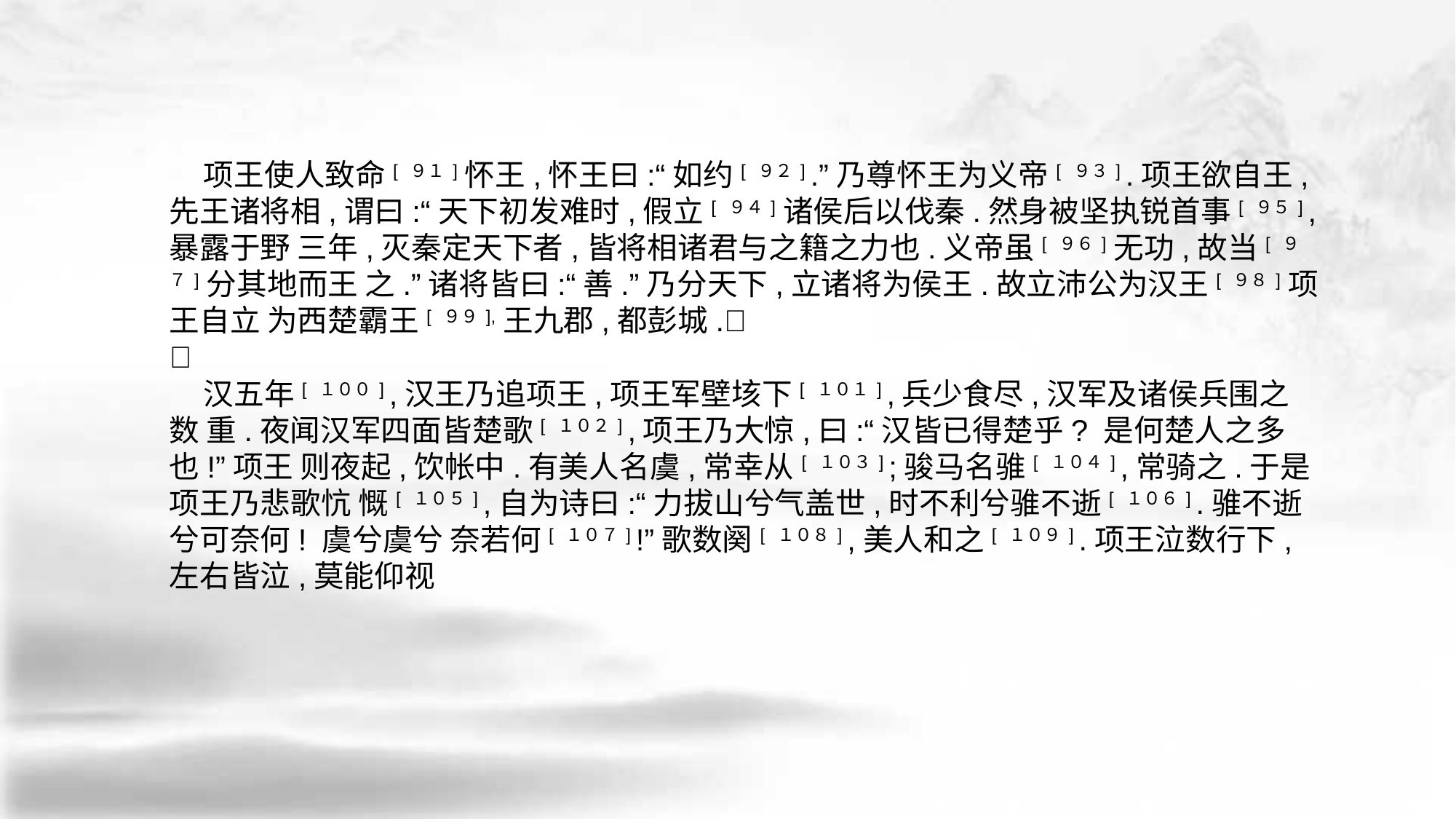

项王使人致命[ ９１]怀王,怀王曰:“如约[ ９２] .”乃尊怀王为义帝[ ９３] .项王欲自王,先王诸将相,谓曰:“天下初发难时,假立[ ９４]诸侯后以伐秦.然身被坚执锐首事[ ９５] ,暴露于野 三年,灭秦定天下者,皆将相诸君与之籍之力也.义帝虽[ ９６]无功,故当[ ９７]分其地而王 之.”诸将皆曰:“善.”乃分天下,立诸将为侯王.故立沛公为汉王[ ９８]项王自立 为西楚霸王[ ９９],王九郡,都彭城.􀆺
􀆺
    汉五年[ １００] ,汉王乃追项王,项王军壁垓下[ １０１] ,兵少食尽,汉军及诸侯兵围之数 重.夜闻汉军四面皆楚歌[ １０２] ,项王乃大惊,曰:“汉皆已得楚乎? 是何楚人之多也!”项王 则夜起,饮帐中.有美人名虞,常幸从[ １０３] ;骏马名骓[ １０４] ,常骑之.于是项王乃悲歌忼 慨[ １０５] ,自为诗曰:“力拔山兮气盖世,时不利兮骓不逝[ １０６] .骓不逝兮可奈何! 虞兮虞兮 奈若何[ １０７] !”歌数阕[ １０８] ,美人和之[ １０９] .项王泣数行下,左右皆泣,莫能仰视